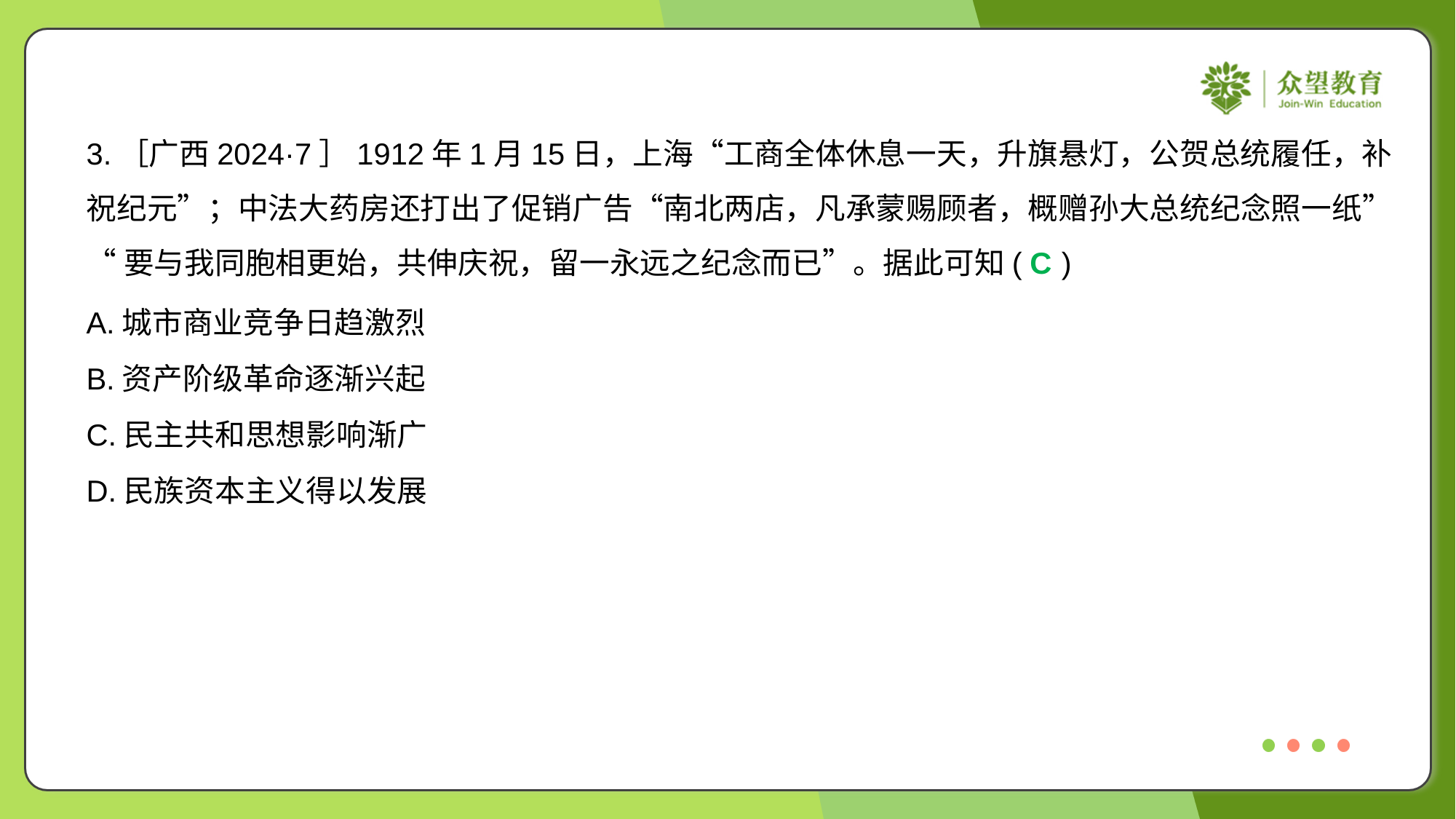

3.［广西2024·7］1912年1月15日，上海“工商全体休息一天，升旗悬灯，公贺总统履任，补
祝纪元”；中法大药房还打出了促销广告“南北两店，凡承蒙赐顾者，概赠孙大总统纪念照一纸”
“要与我同胞相更始，共伸庆祝，留一永远之纪念而已”。据此可知(     )
C
A.城市商业竞争日趋激烈
B.资产阶级革命逐渐兴起
C.民主共和思想影响渐广
D.民族资本主义得以发展